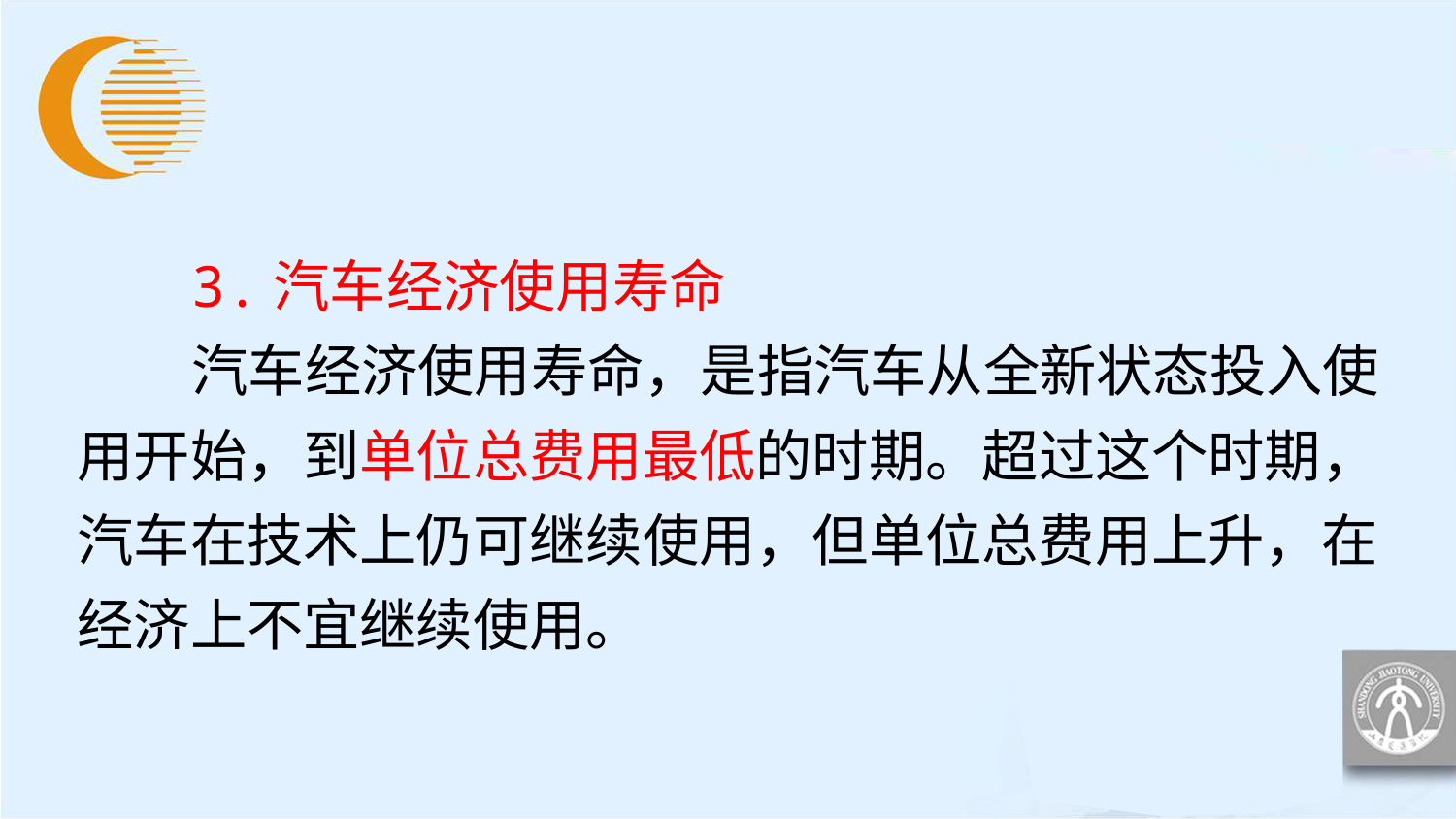

3.汽车经济使用寿命
汽车经济使用寿命，是指汽车从全新状态投入使用开始，到单位总费用最低的时期。超过这个时期，汽车在技术上仍可继续使用，但单位总费用上升，在经济上不宜继续使用。